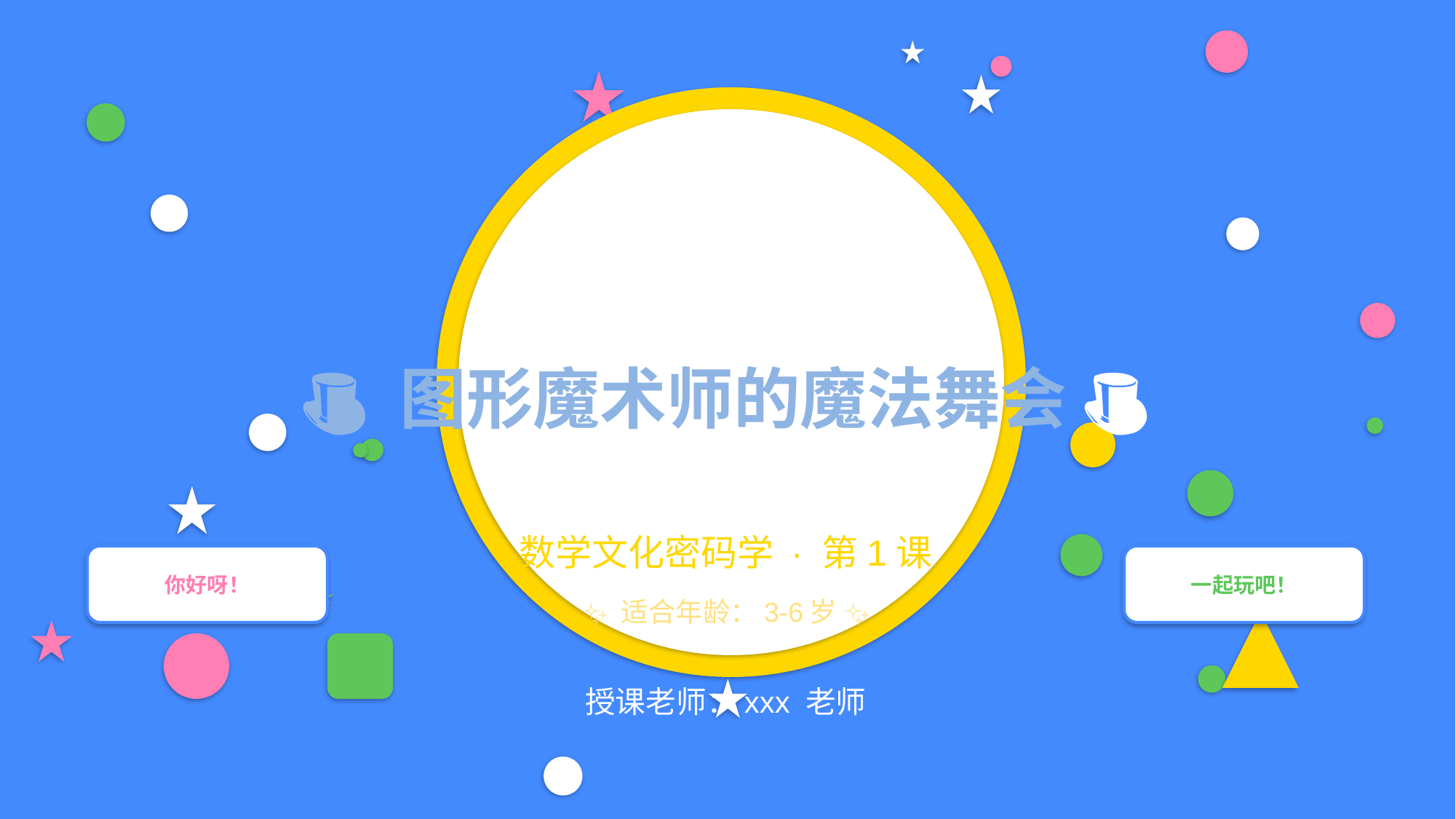

🎩 图形魔术师的魔法舞会 🎩

数学文化密码学 · 第1课

你好呀！
一起玩吧！

✨ 适合年龄：3-6岁 ✨

授课老师：xxx 老师